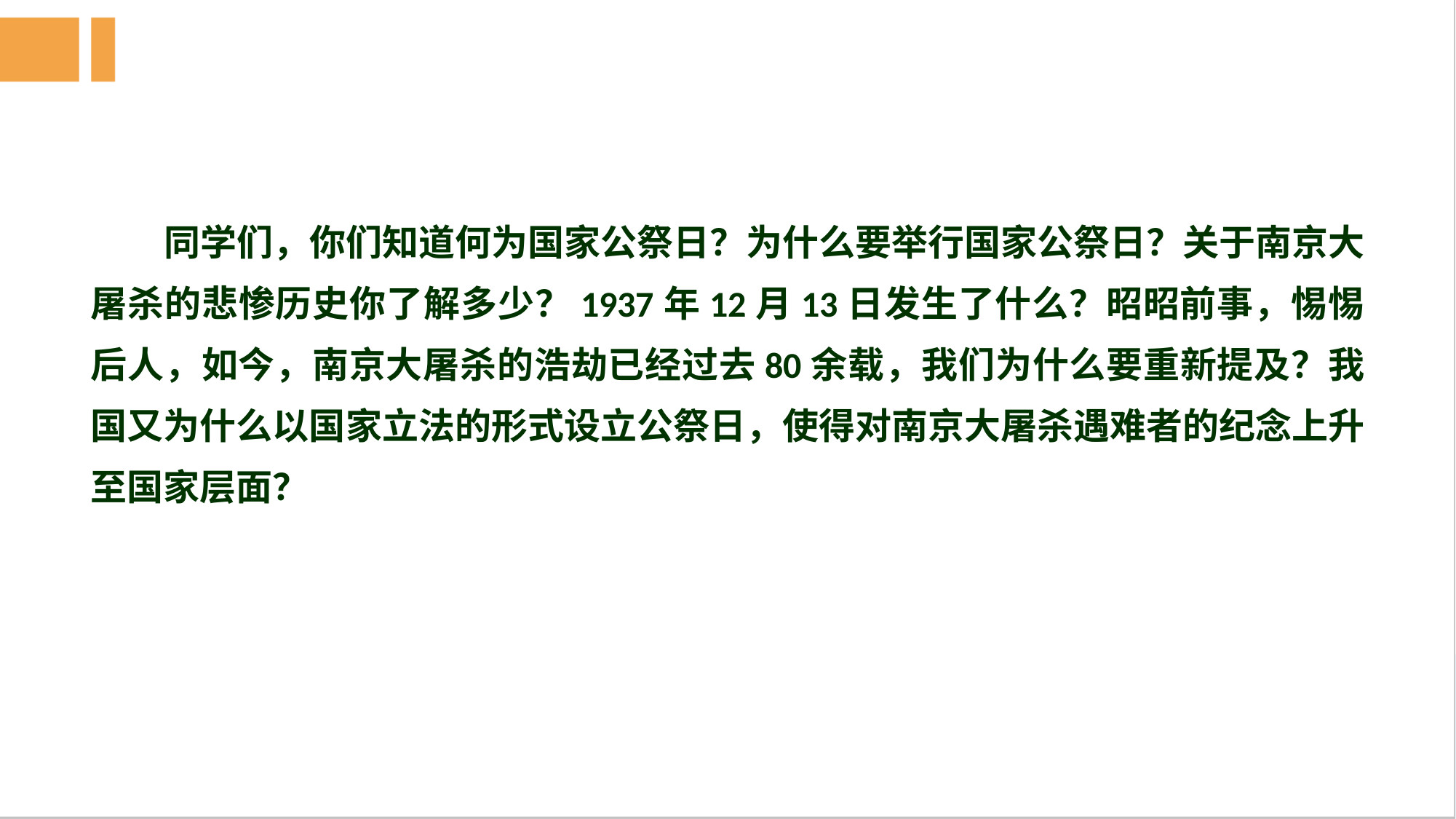

同学们，你们知道何为国家公祭日？为什么要举行国家公祭日？关于南京大屠杀的悲惨历史你了解多少？1937年12月13日发生了什么？昭昭前事，惕惕后人，如今，南京大屠杀的浩劫已经过去80余载，我们为什么要重新提及？我国又为什么以国家立法的形式设立公祭日，使得对南京大屠杀遇难者的纪念上升至国家层面？